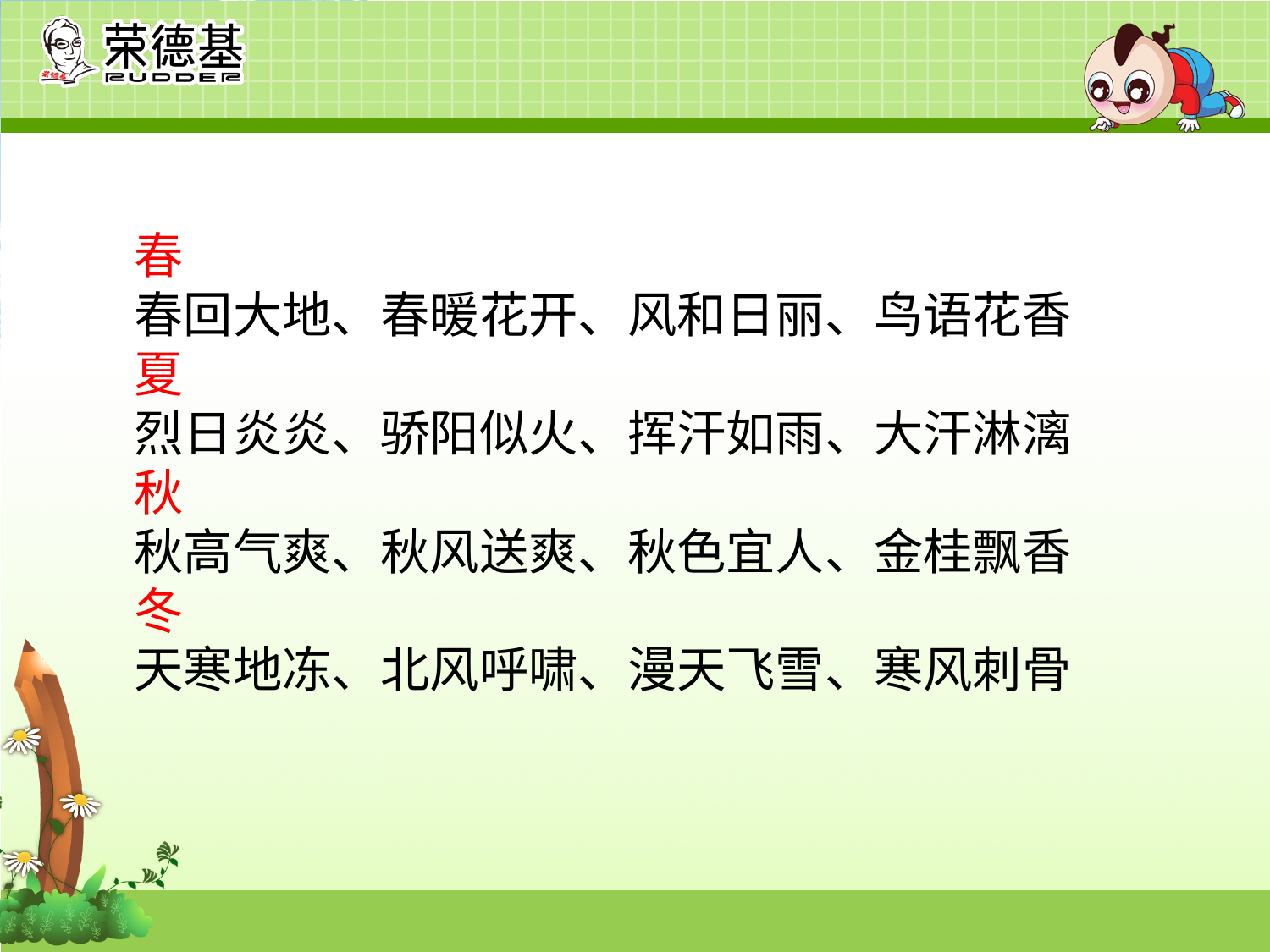

春
春回大地、春暖花开、风和日丽、鸟语花香
夏
烈日炎炎、骄阳似火、挥汗如雨、大汗淋漓
秋
秋高气爽、秋风送爽、秋色宜人、金桂飘香
冬
天寒地冻、北风呼啸、漫天飞雪、寒风刺骨